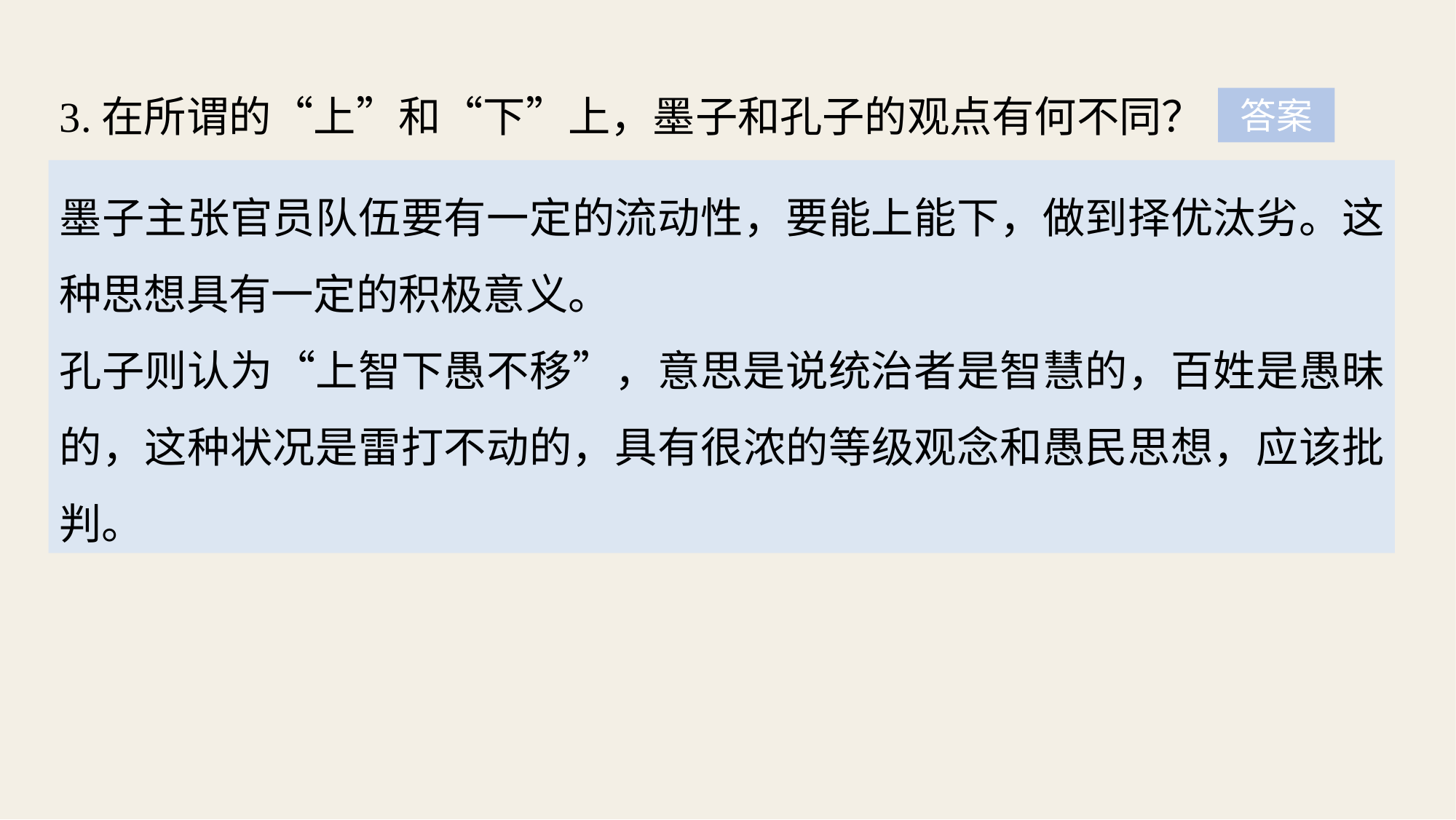

3.在所谓的“上”和“下”上，墨子和孔子的观点有何不同？
答案
墨子主张官员队伍要有一定的流动性，要能上能下，做到择优汰劣。这种思想具有一定的积极意义。
孔子则认为“上智下愚不移”，意思是说统治者是智慧的，百姓是愚昧的，这种状况是雷打不动的，具有很浓的等级观念和愚民思想，应该批判。